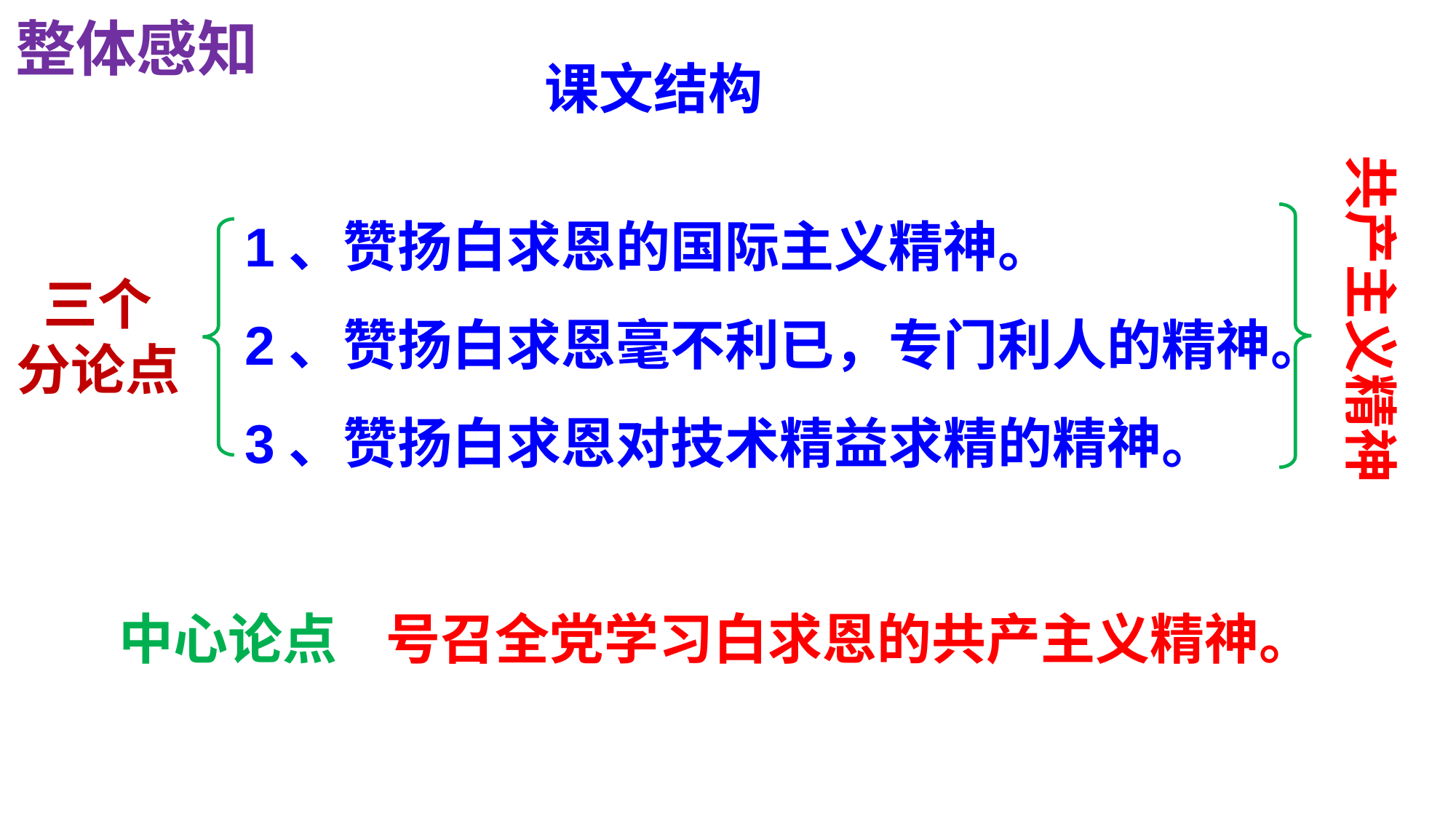

整体感知
课文结构
共产主义精神
1、赞扬白求恩的国际主义精神。
2、赞扬白求恩毫不利已，专门利人的精神。
3、赞扬白求恩对技术精益求精的精神。

三个
分论点
中心论点
 号召全党学习白求恩的共产主义精神。